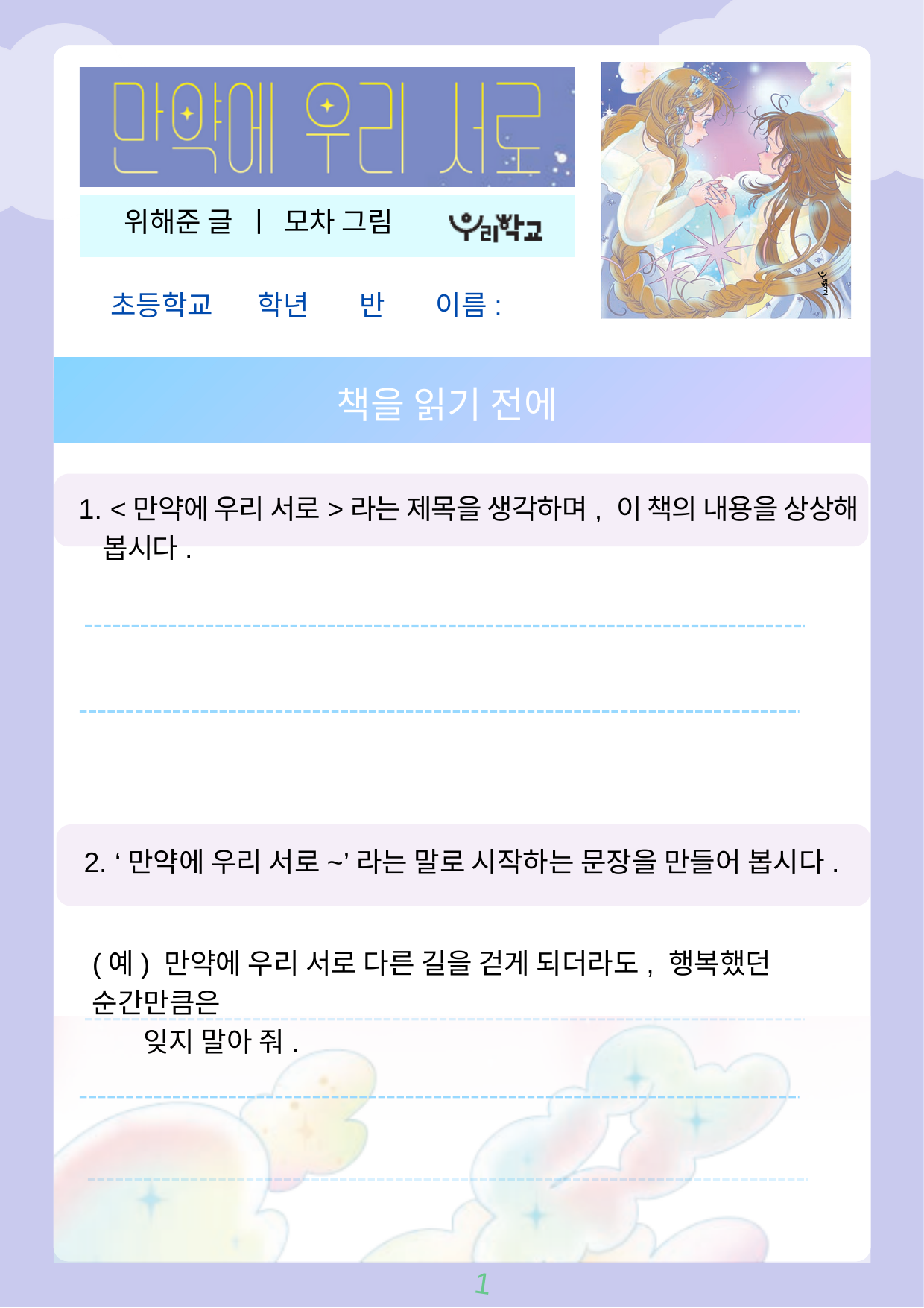

위해준 글  ㅣ  모차 그림

초등학교       학년        반        이름:

책을 읽기 전에

 <만약에 우리 서로>라는 제목을 생각하며, 이 책의 내용을 상상해 봅시다.

2. ‘만약에 우리 서로~’라는 말로 시작하는 문장을 만들어 봅시다.

(예) 만약에 우리 서로 다른 길을 걷게 되더라도, 행복했던 순간만큼은
       잊지 말아 줘.

1